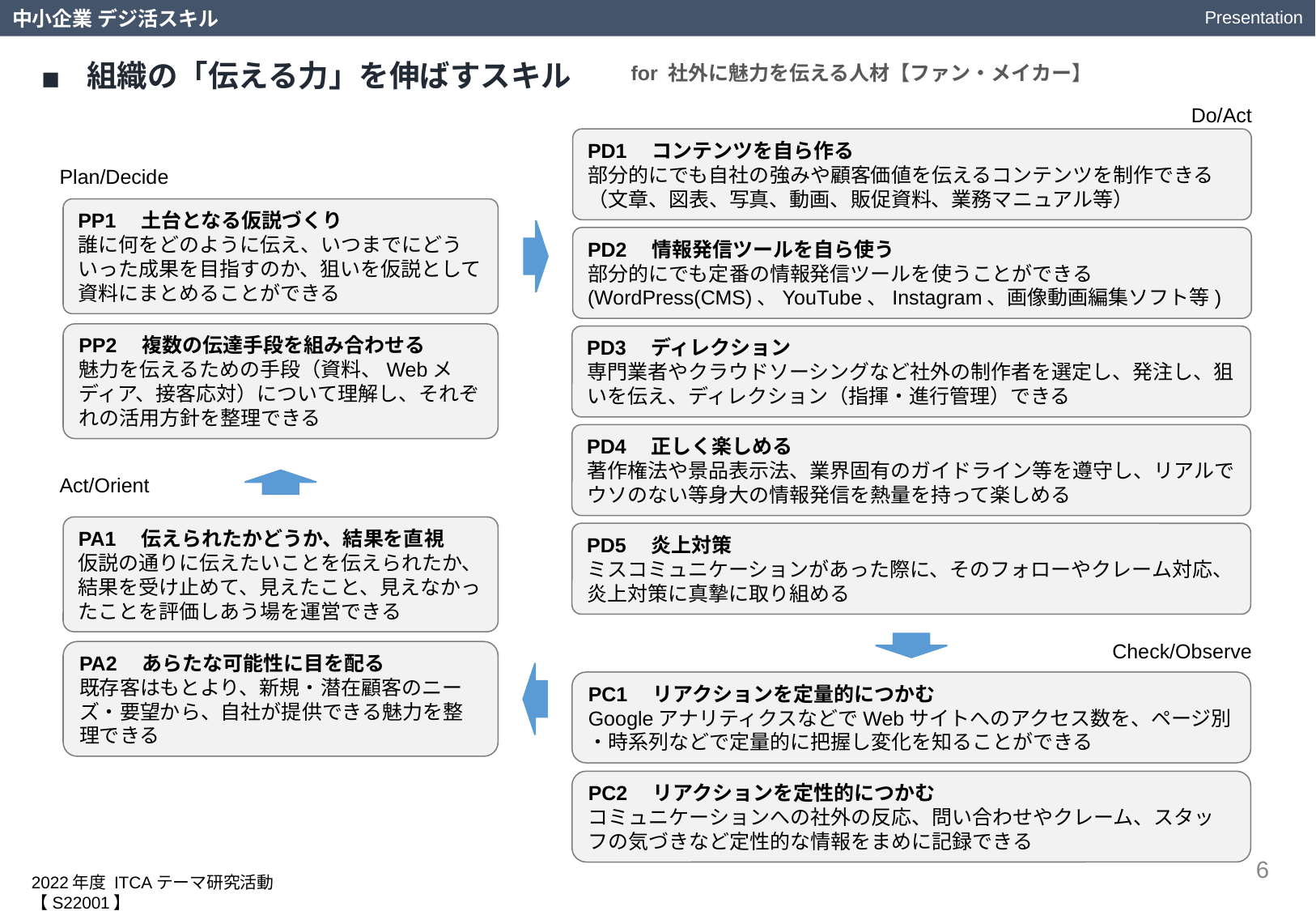

Presentation
中小企業 デジ活スキル
組織の「伝える力」を伸ばすスキル
for 社外に魅力を伝える人材【ファン・メイカー】
Do/Act
PD1　コンテンツを自ら作る
部分的にでも自社の強みや顧客価値を伝えるコンテンツを制作できる（文章、図表、写真、動画、販促資料、業務マニュアル等）
Plan/Decide
PP1　土台となる仮説づくり
誰に何をどのように伝え、いつまでにどういった成果を目指すのか、狙いを仮説として資料にまとめることができる

PD2　情報発信ツールを自ら使う
部分的にでも定番の情報発信ツールを使うことができる(WordPress(CMS)、YouTube、Instagram、画像動画編集ソフト等)
PP2　複数の伝達手段を組み合わせる
魅力を伝えるための手段（資料、Webメディア、接客応対）について理解し、それぞれの活用方針を整理できる
PD3　ディレクション
専門業者やクラウドソーシングなど社外の制作者を選定し、発注し、狙いを伝え、ディレクション（指揮・進行管理）できる
PD4　正しく楽しめる
著作権法や景品表示法、業界固有のガイドライン等を遵守し、リアルでウソのない等身大の情報発信を熱量を持って楽しめる

Act/Orient
PA1　伝えられたかどうか、結果を直視
仮説の通りに伝えたいことを伝えられたか、結果を受け止めて、見えたこと、見えなかったことを評価しあう場を運営できる
PD5　炎上対策
ミスコミュニケーションがあった際に、そのフォローやクレーム対応、炎上対策に真摯に取り組める

Check/Observe
PA2　あらたな可能性に目を配る
既存客はもとより、新規・潜在顧客のニーズ・要望から、自社が提供できる魅力を整理できる

PC1　リアクションを定量的につかむ
GoogleアナリティクスなどでWebサイトへのアクセス数を、ページ別
・時系列などで定量的に把握し変化を知ることができる
PC2　リアクションを定性的につかむ
コミュニケーションへの社外の反応、問い合わせやクレーム、スタッフの気づきなど定性的な情報をまめに記録できる
6